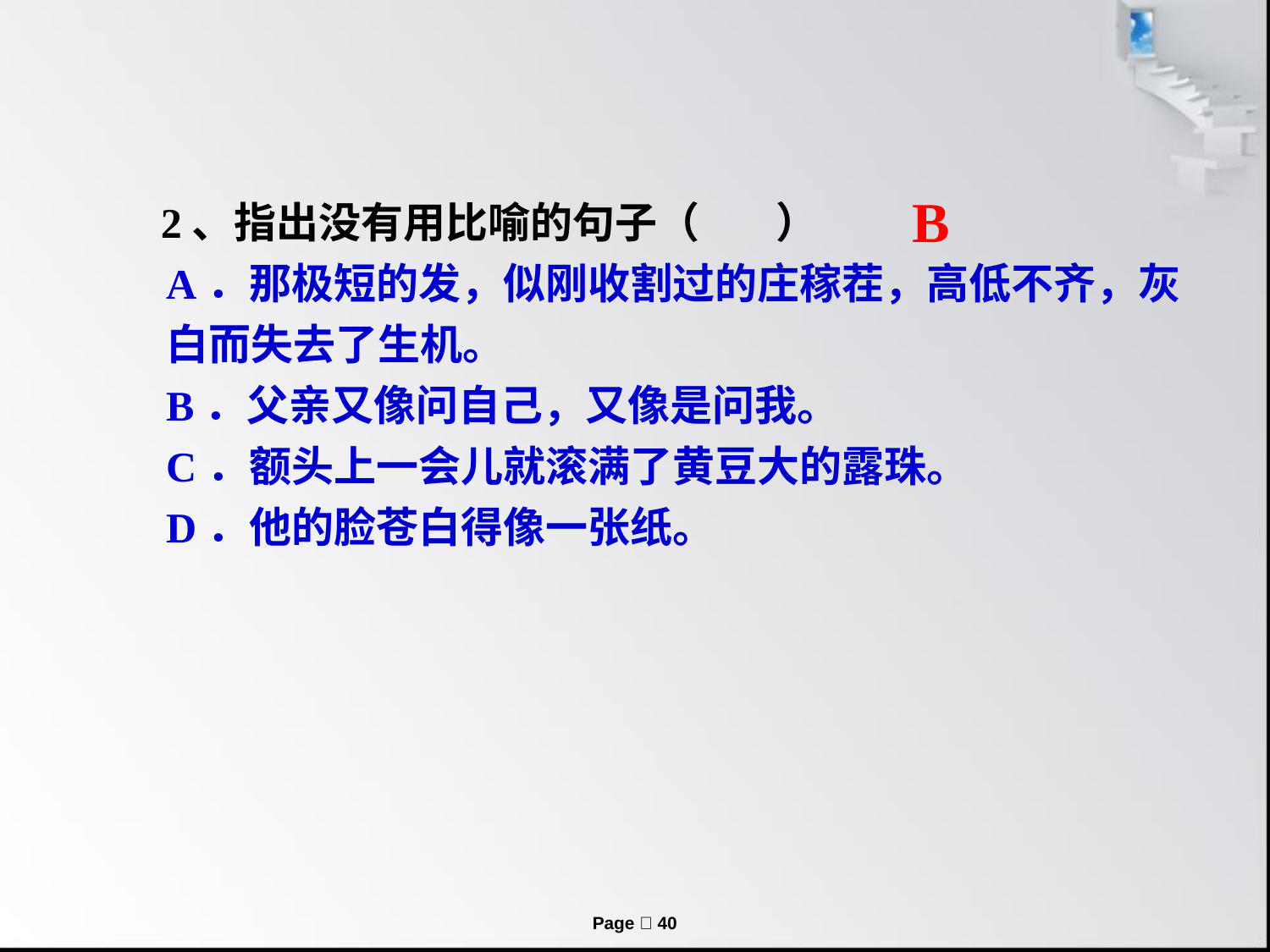

# 2、指出没有用比喻的句子（        ） A．那极短的发，似刚收割过的庄稼茬，高低不齐，灰白而失去了生机。 B．父亲又像问自己，又像是问我。 C．额头上一会儿就滚满了黄豆大的露珠。 D．他的脸苍白得像一张纸。
B